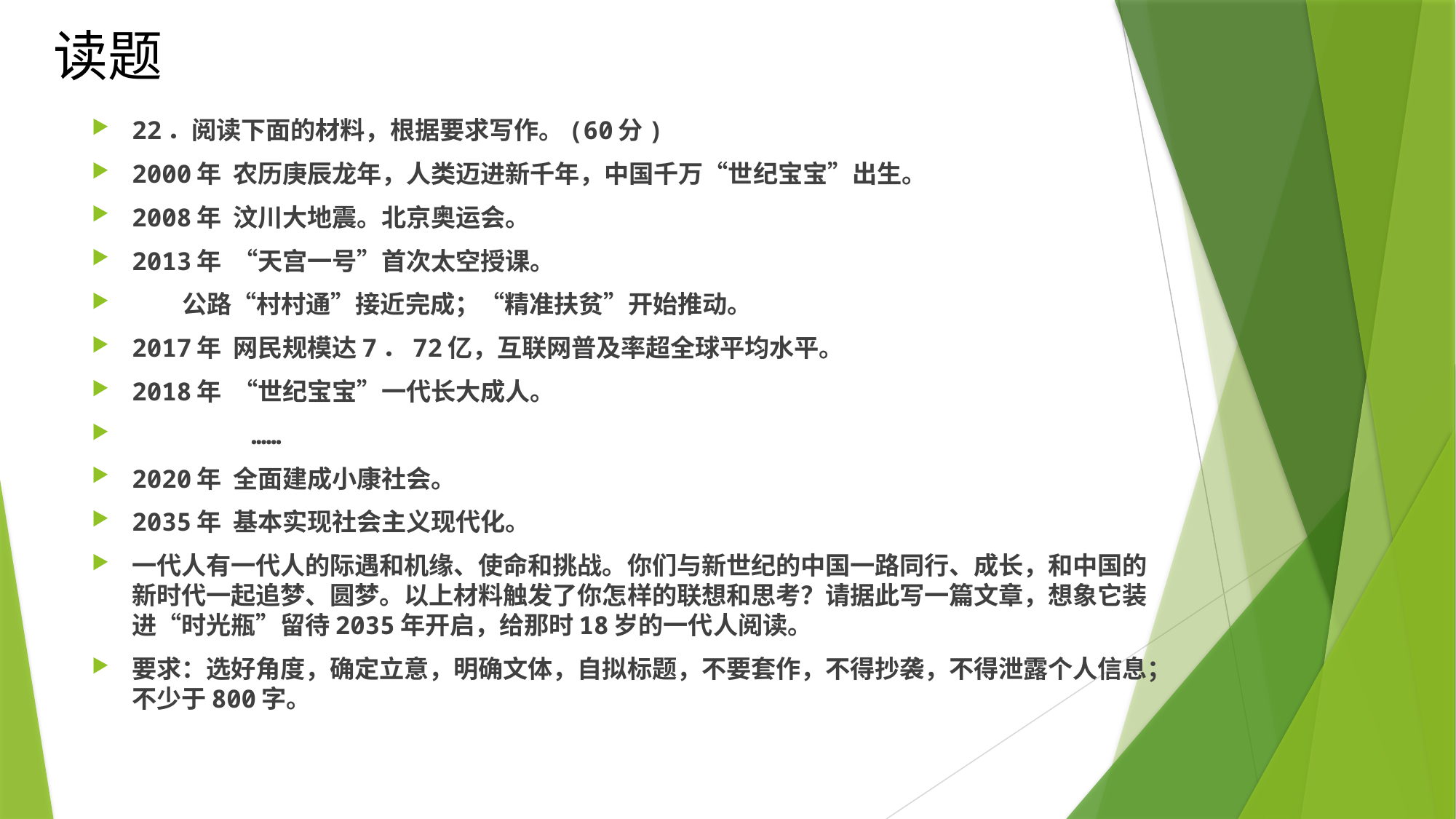

# 读题
22．阅读下面的材料，根据要求写作。(60分)
2000年  农历庚辰龙年，人类迈进新千年，中国千万“世纪宝宝”出生。
2008年  汶川大地震。北京奥运会。
2013年  “天宫一号”首次太空授课。
        公路“村村通”接近完成；“精准扶贫”开始推动。
2017年  网民规模达7．72亿，互联网普及率超全球平均水平。
2018年  “世纪宝宝”一代长大成人。
        ……
2020年  全面建成小康社会。
2035年  基本实现社会主义现代化。
一代人有一代人的际遇和机缘、使命和挑战。你们与新世纪的中国一路同行、成长，和中国的新时代一起追梦、圆梦。以上材料触发了你怎样的联想和思考？请据此写一篇文章，想象它装进“时光瓶”留待2035年开启，给那时18岁的一代人阅读。
要求：选好角度，确定立意，明确文体，自拟标题，不要套作，不得抄袭，不得泄露个人信息；不少于800字。